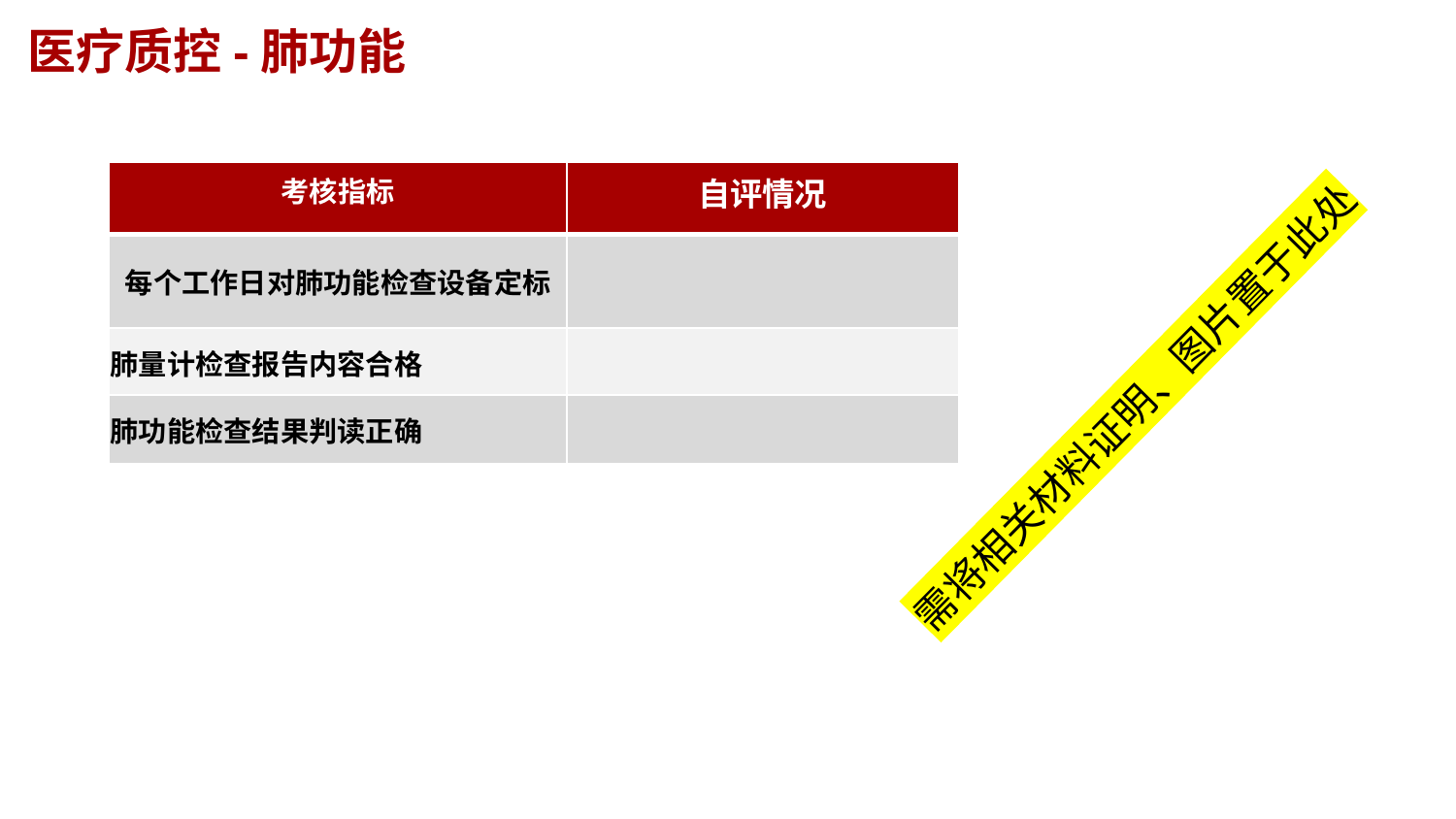

医疗质控-肺功能
| 考核指标 | 自评情况 |
| --- | --- |
| 每个工作日对肺功能检查设备定标 |  |
| 肺量计检查报告内容合格 |  |
| 肺功能检查结果判读正确 |  |
需将相关材料证明、图片置于此处